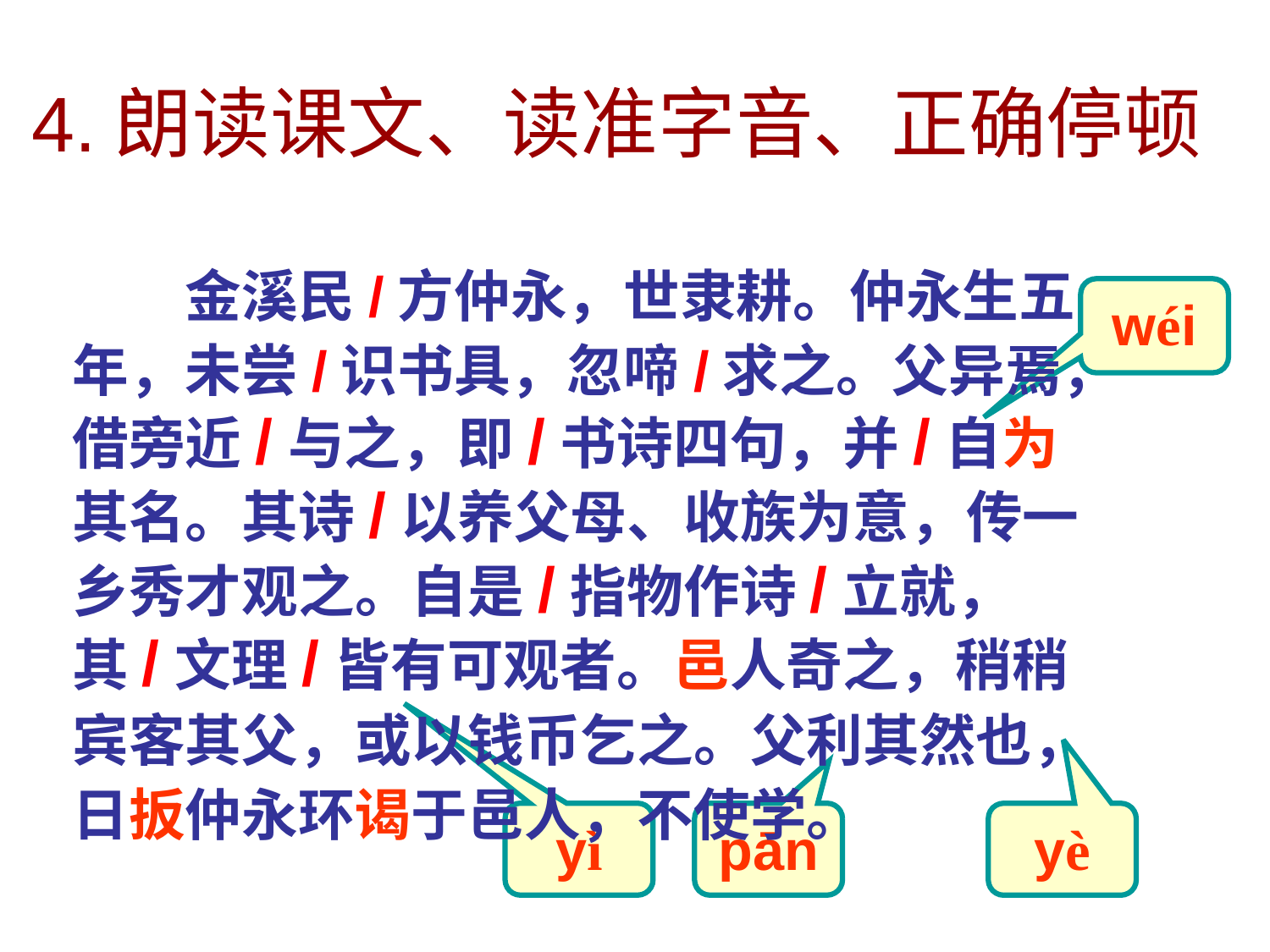

4.朗读课文、读准字音、正确停顿
　　金溪民/方仲永，世隶耕。仲永生五年，未尝/识书具，忽啼/求之。父异焉，借旁近/与之，即/书诗四句，并/自为其名。其诗/以养父母、收族为意，传一乡秀才观之。自是/指物作诗/立就，其/文理/皆有可观者。邑人奇之，稍稍宾客其父，或以钱币乞之。父利其然也，日扳仲永环谒于邑人，不使学。
wéi
yì
pān
yè